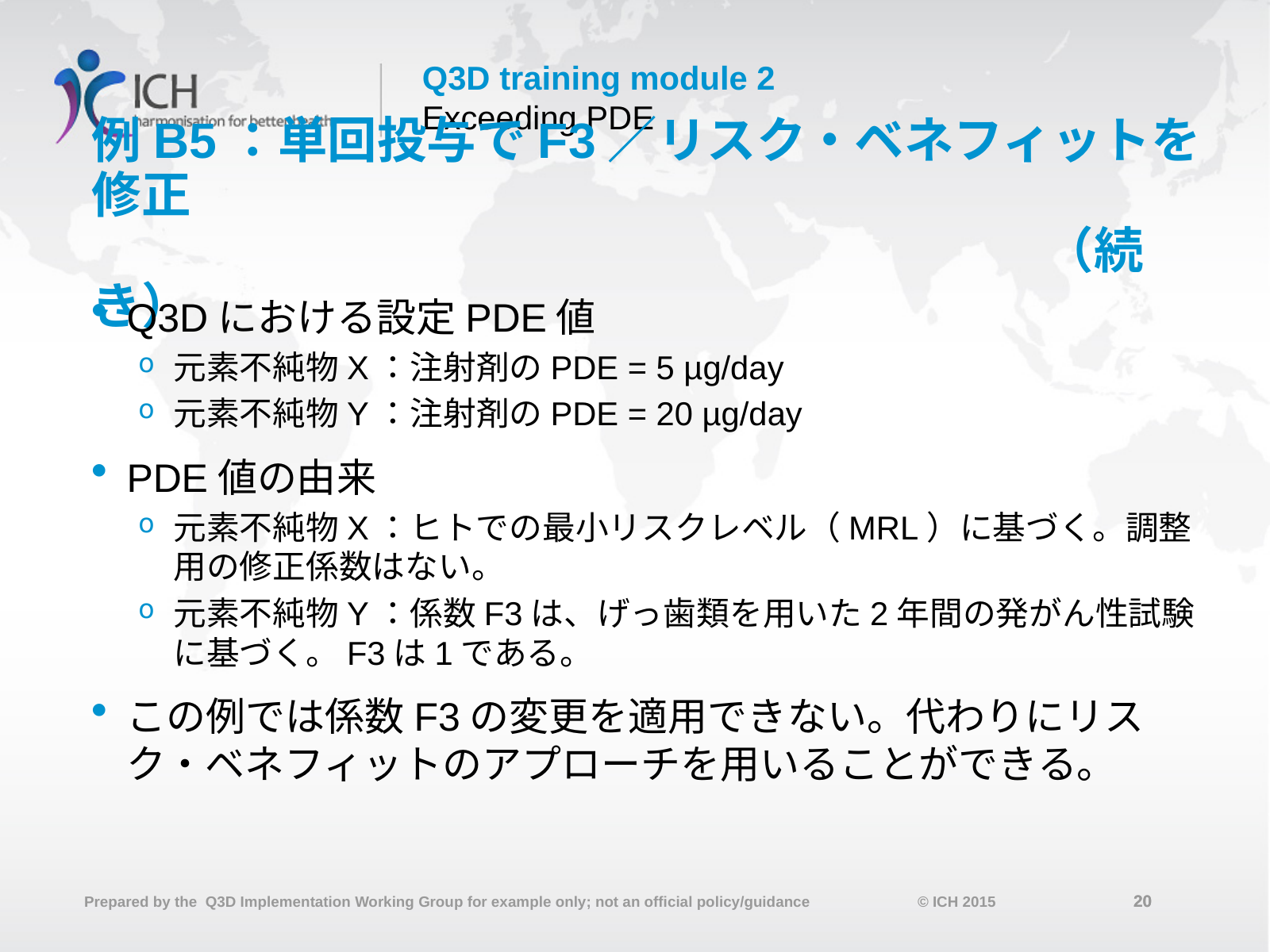

# 例B5：単回投与でF3／リスク・ベネフィットを修正																	（続き）
Q3Dにおける設定PDE値
元素不純物X：注射剤のPDE = 5 µg/day
元素不純物Y：注射剤のPDE = 20 µg/day
PDE値の由来
元素不純物X：ヒトでの最小リスクレベル（MRL）に基づく。調整用の修正係数はない。
元素不純物Y：係数F3は、げっ歯類を用いた2年間の発がん性試験に基づく。F3は1である。
この例では係数F3の変更を適用できない。代わりにリスク・ベネフィットのアプローチを用いることができる。